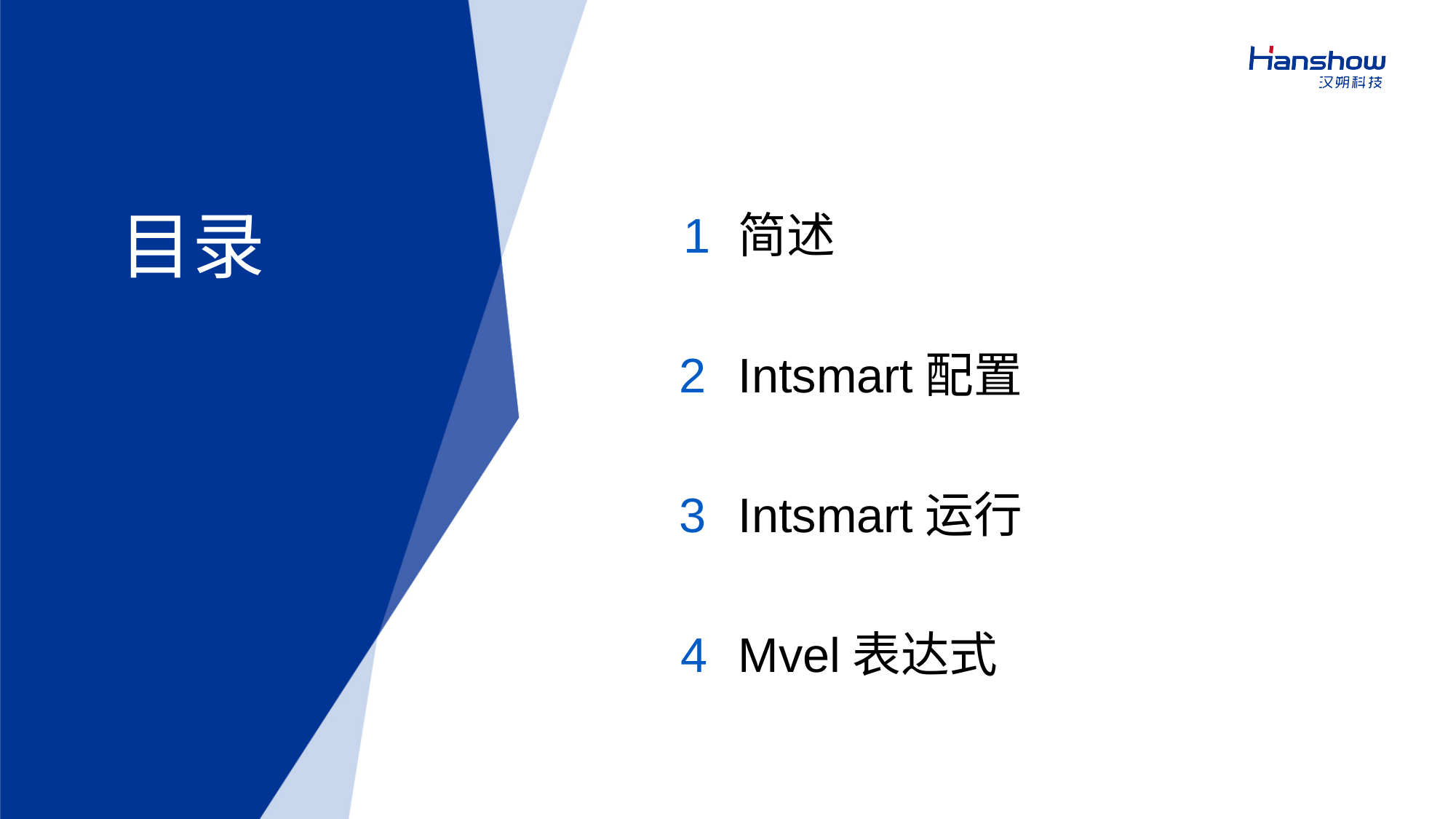

目录
1
简述
2
Intsmart配置
3
Intsmart运行
4
Mvel表达式